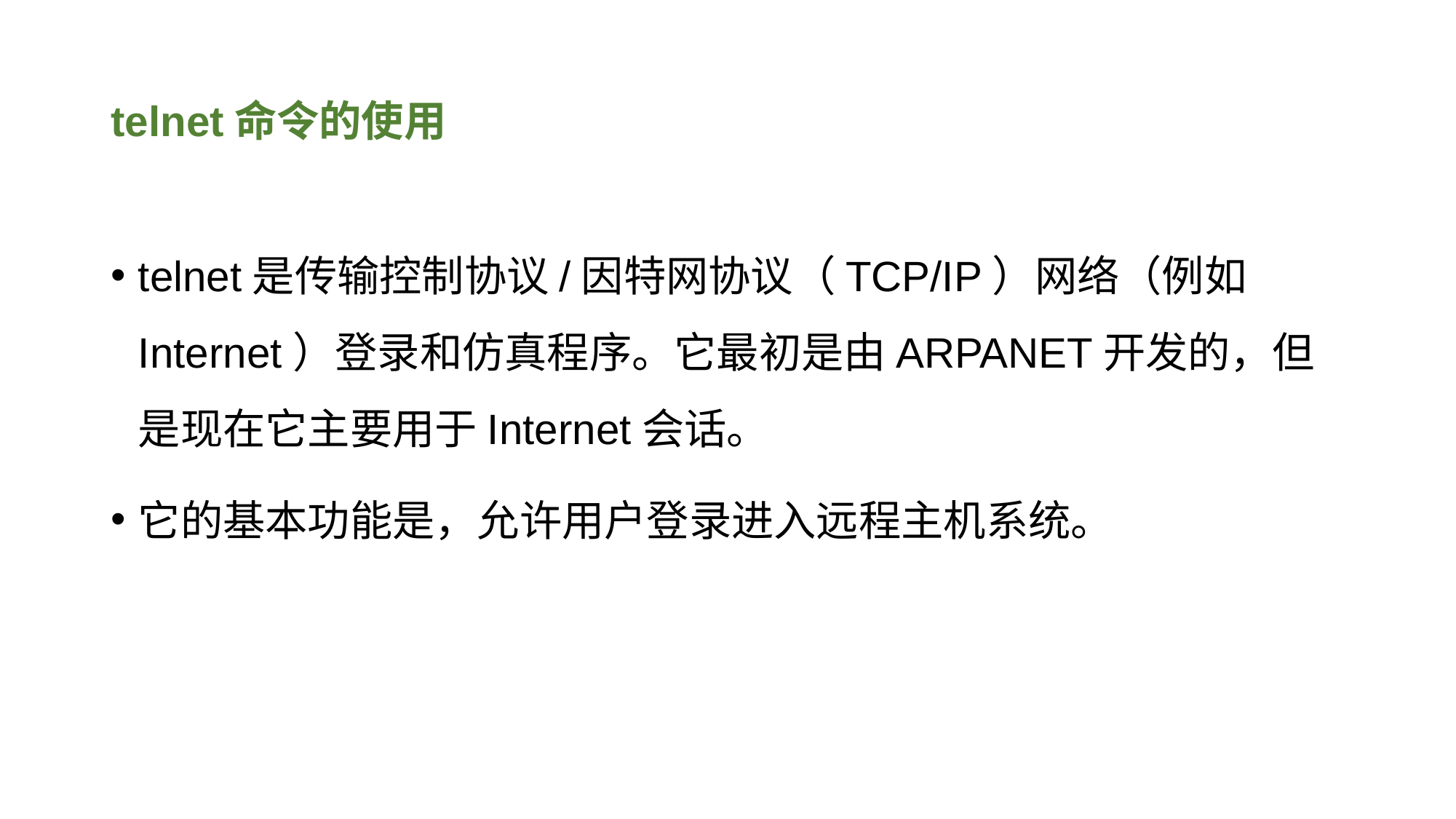

# telnet命令的使用
telnet是传输控制协议/因特网协议（TCP/IP）网络（例如Internet）登录和仿真程序。它最初是由ARPANET开发的，但是现在它主要用于Internet会话。
它的基本功能是，允许用户登录进入远程主机系统。